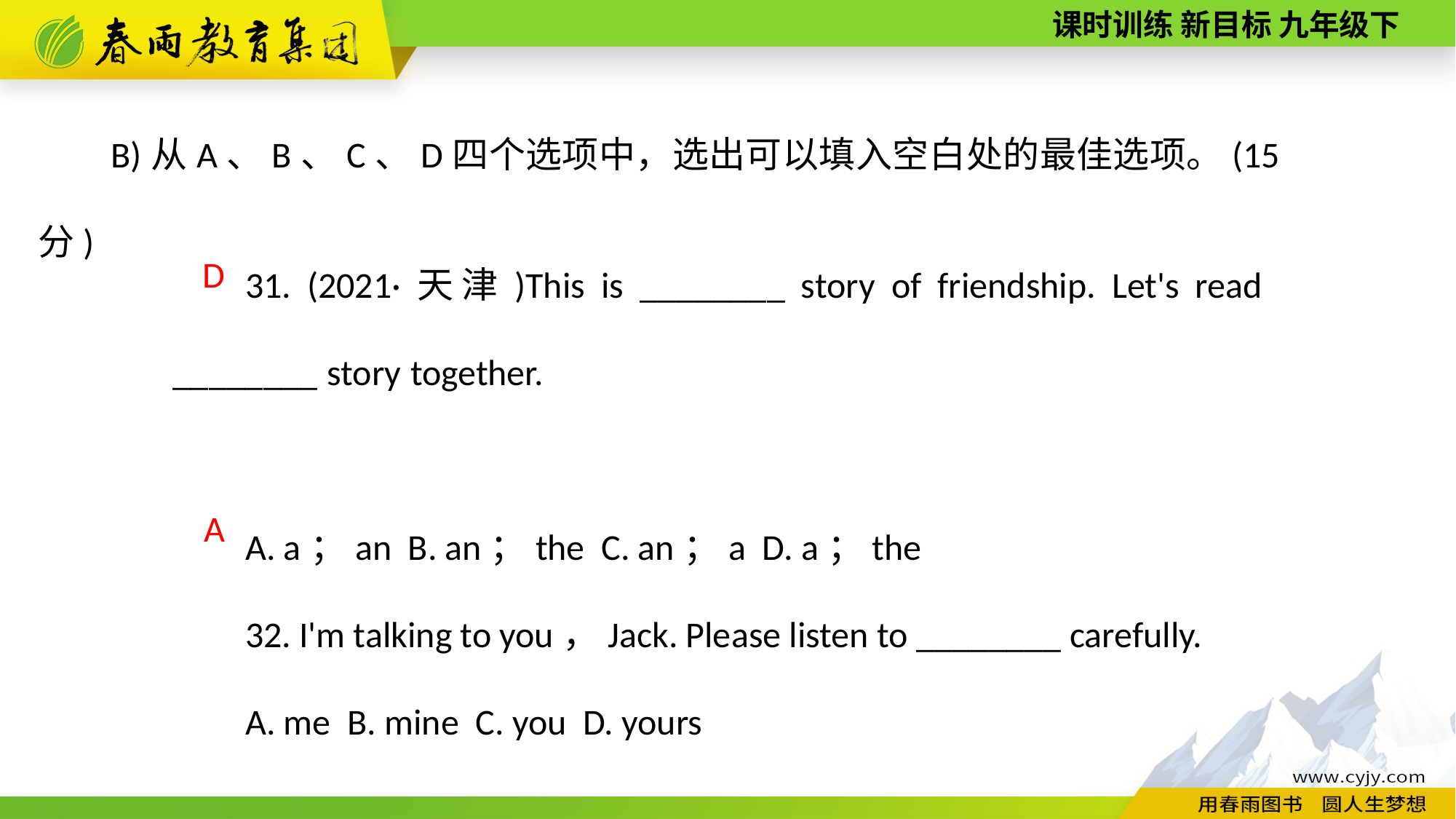

B)从A、B、C、D四个选项中，选出可以填入空白处的最佳选项。(15分)
31. (2021·天津)This is ________ story of friendship. Let's read ________ story together.
A. a；an  B. an；the  C. an；a  D. a；the
32. I'm talking to you，Jack. Please listen to ________ carefully.
A. me  B. mine  C. you  D. yours
 D
A